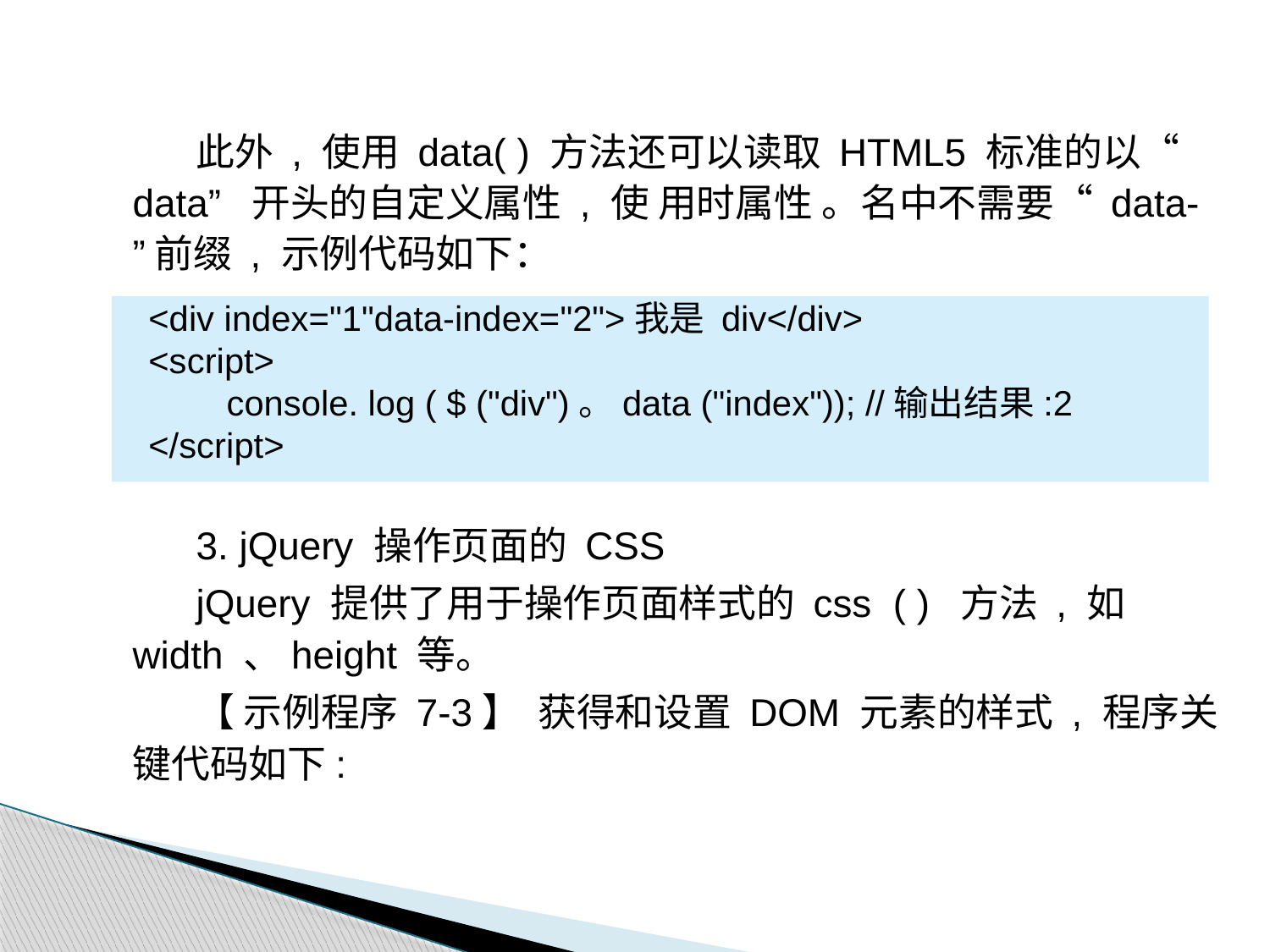

此外 , 使用 data( ) 方法还可以读取 HTML5 标准的以“ data”  开头的自定义属性 , 使 用时属性 。名中不需要“ data- ”前缀 , 示例代码如下：

3. jQuery 操作页面的 CSS
jQuery 提供了用于操作页面样式的 css  ( )  方法 , 如 width 、height 等。
【 示例程序 7-3】  获得和设置 DOM 元素的样式 , 程序关键代码如下:
<div index="1"data-index="2">我是 div</div>
<script>
        console. log ( $ ("div")。data ("index")); //输出结果:2
</script>